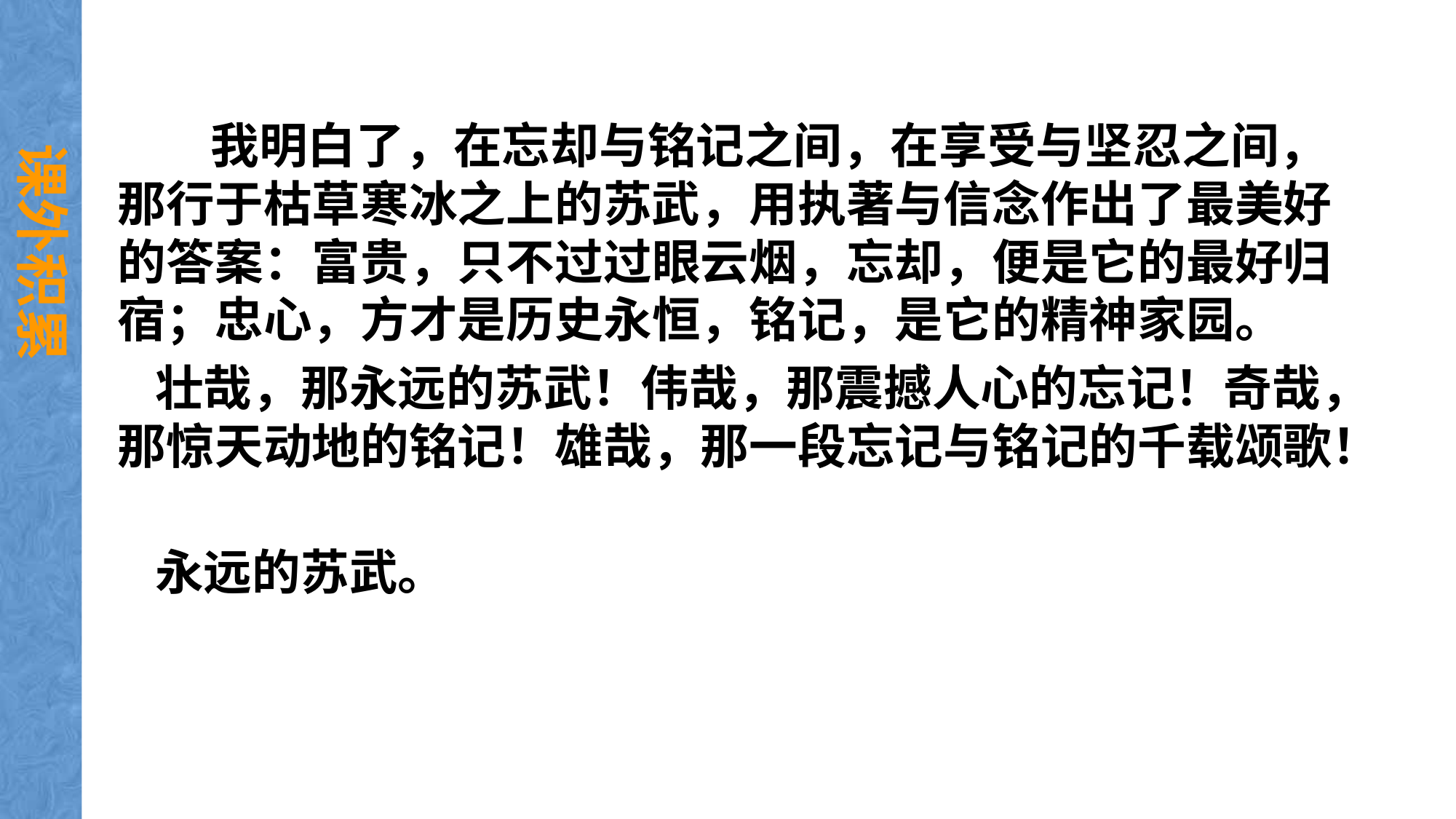

我明白了，在忘却与铭记之间，在享受与坚忍之间，那行于枯草寒冰之上的苏武，用执著与信念作出了最美好的答案：富贵，只不过过眼云烟，忘却，便是它的最好归宿；忠心，方才是历史永恒，铭记，是它的精神家园。
      壮哉，那永远的苏武！伟哉，那震撼人心的忘记！奇哉，那惊天动地的铭记！雄哉，那一段忘记与铭记的千载颂歌！
      永远的苏武。
课外积累